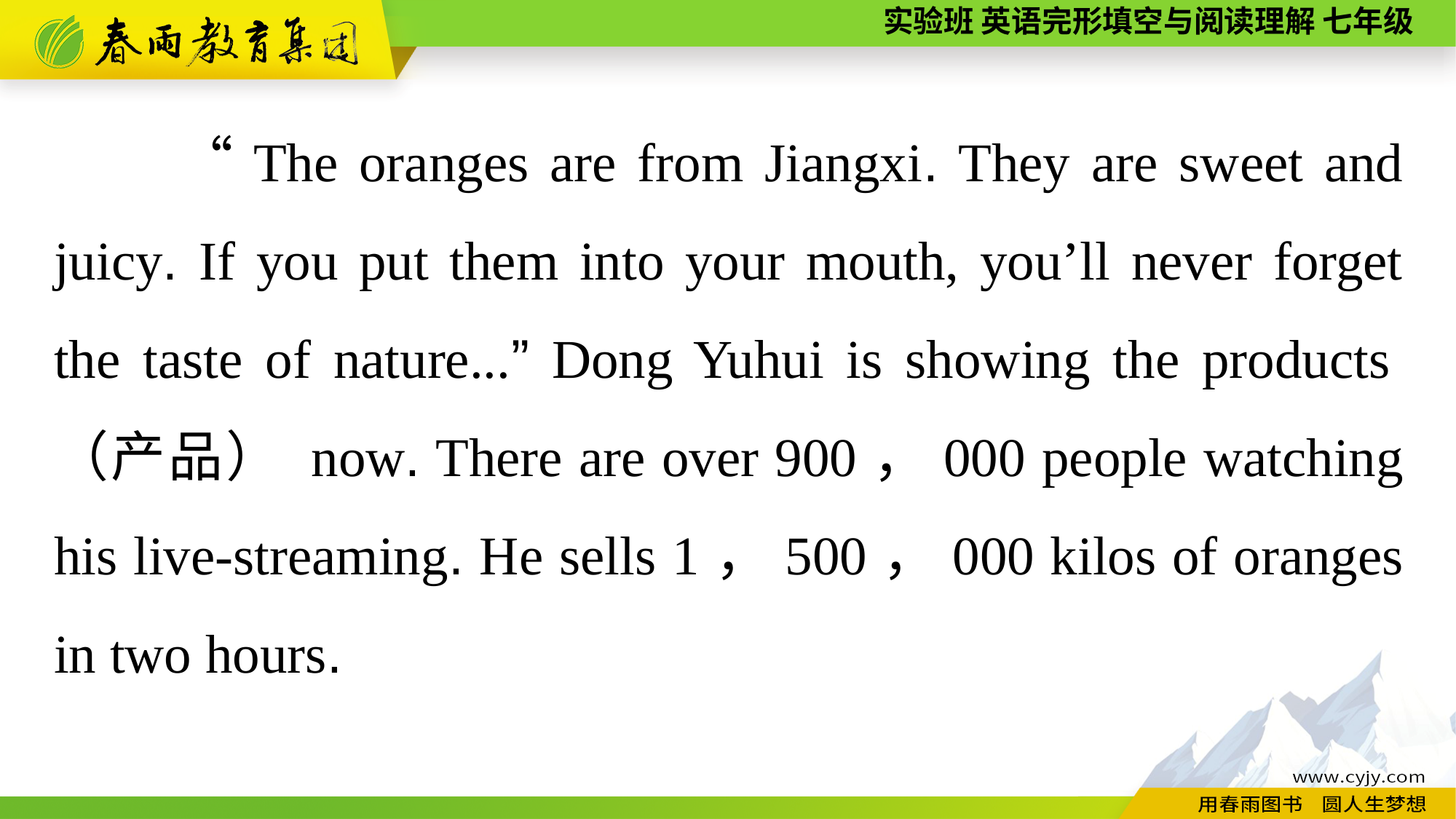

“The oranges are from Jiangxi. They are sweet and juicy. If you put them into your mouth, you’ll never forget the taste of nature...” Dong Yuhui is showing the products（产品） now. There are over 900，000 people watching his live-streaming. He sells 1，500，000 kilos of oranges in two hours.